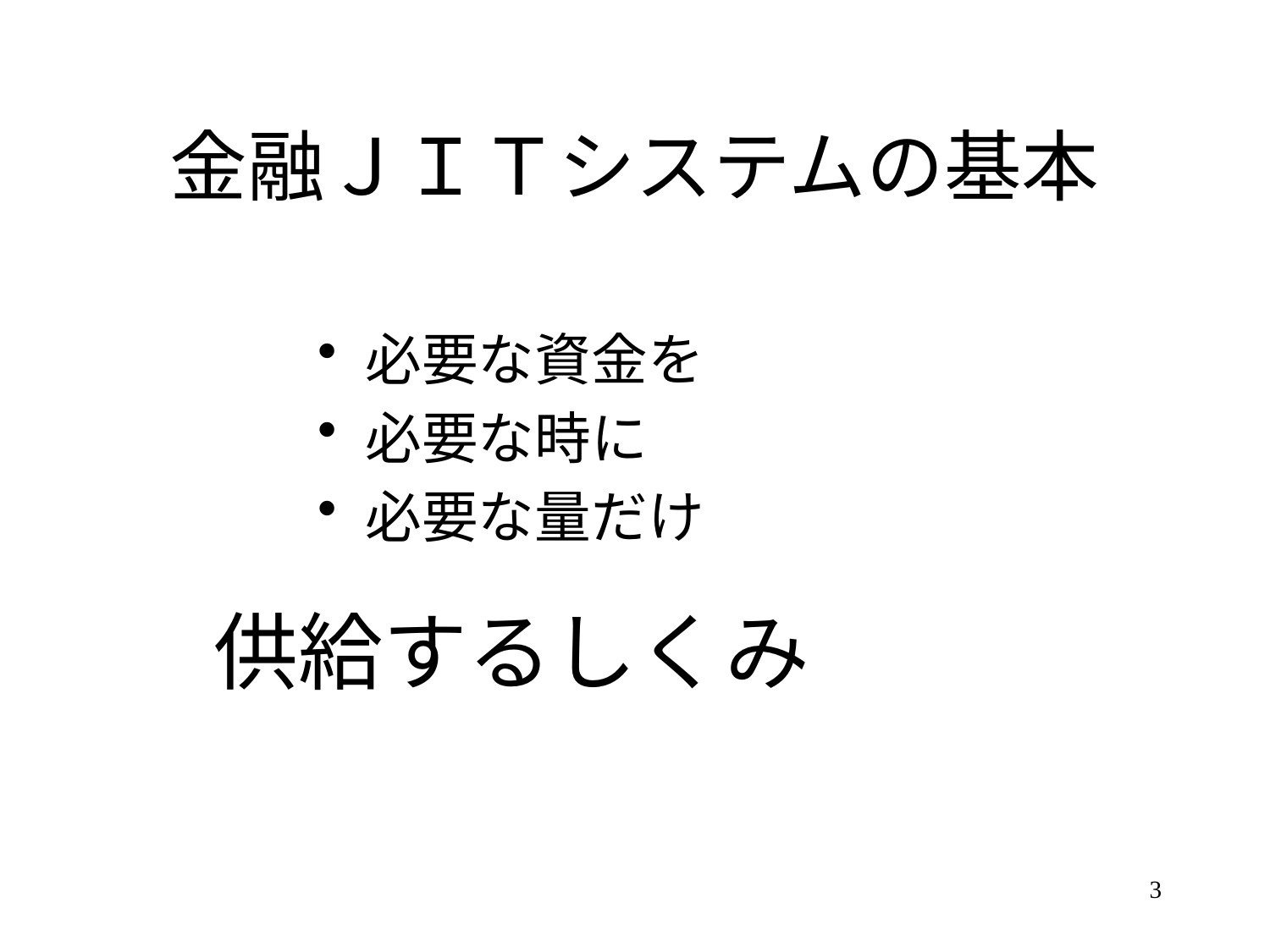

# 金融ＪＩＴシステムの基本
必要な資金を
必要な時に
必要な量だけ
供給するしくみ
3